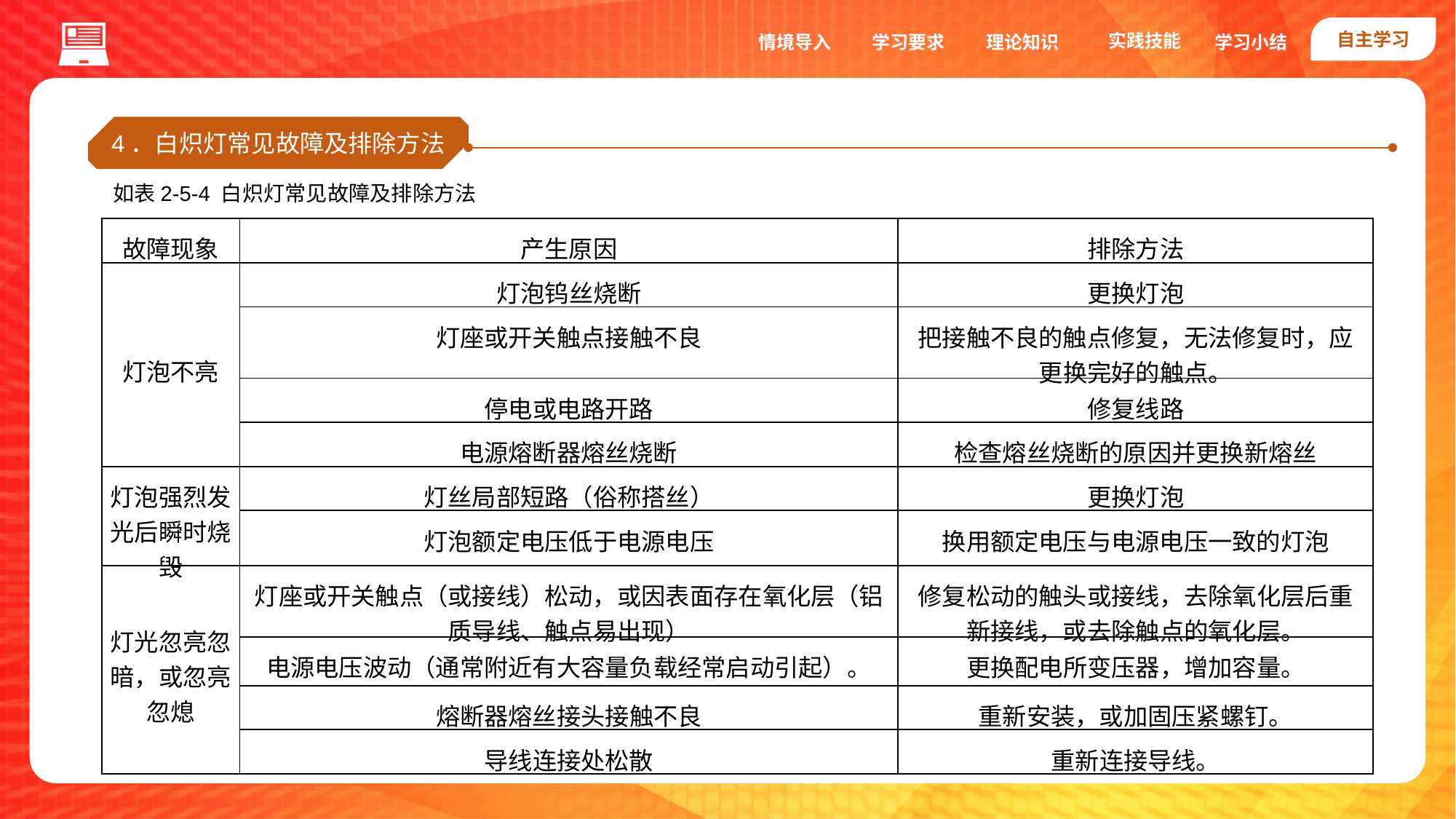

自主学习
实践技能
情境导入
学习要求
理论知识
学习小结

4．白炽灯常见故障及排除方法
如表2-5-4 白炽灯常见故障及排除方法
| 故障现象 | 产生原因 | 排除方法 |
| --- | --- | --- |
| 灯泡不亮 | 灯泡钨丝烧断 | 更换灯泡 |
|  | 灯座或开关触点接触不良 | 把接触不良的触点修复，无法修复时，应更换完好的触点。 |
|  | 停电或电路开路 | 修复线路 |
|  | 电源熔断器熔丝烧断 | 检查熔丝烧断的原因并更换新熔丝 |
| 灯泡强烈发光后瞬时烧毁 | 灯丝局部短路（俗称搭丝） | 更换灯泡 |
|  | 灯泡额定电压低于电源电压 | 换用额定电压与电源电压一致的灯泡 |
| 灯光忽亮忽暗，或忽亮忽熄 | 灯座或开关触点（或接线）松动，或因表面存在氧化层（铝质导线、触点易出现） | 修复松动的触头或接线，去除氧化层后重新接线，或去除触点的氧化层。 |
|  | 电源电压波动（通常附近有大容量负载经常启动引起）。 | 更换配电所变压器，增加容量。 |
|  | 熔断器熔丝接头接触不良 | 重新安装，或加固压紧螺钉。 |
|  | 导线连接处松散 | 重新连接导线。 |